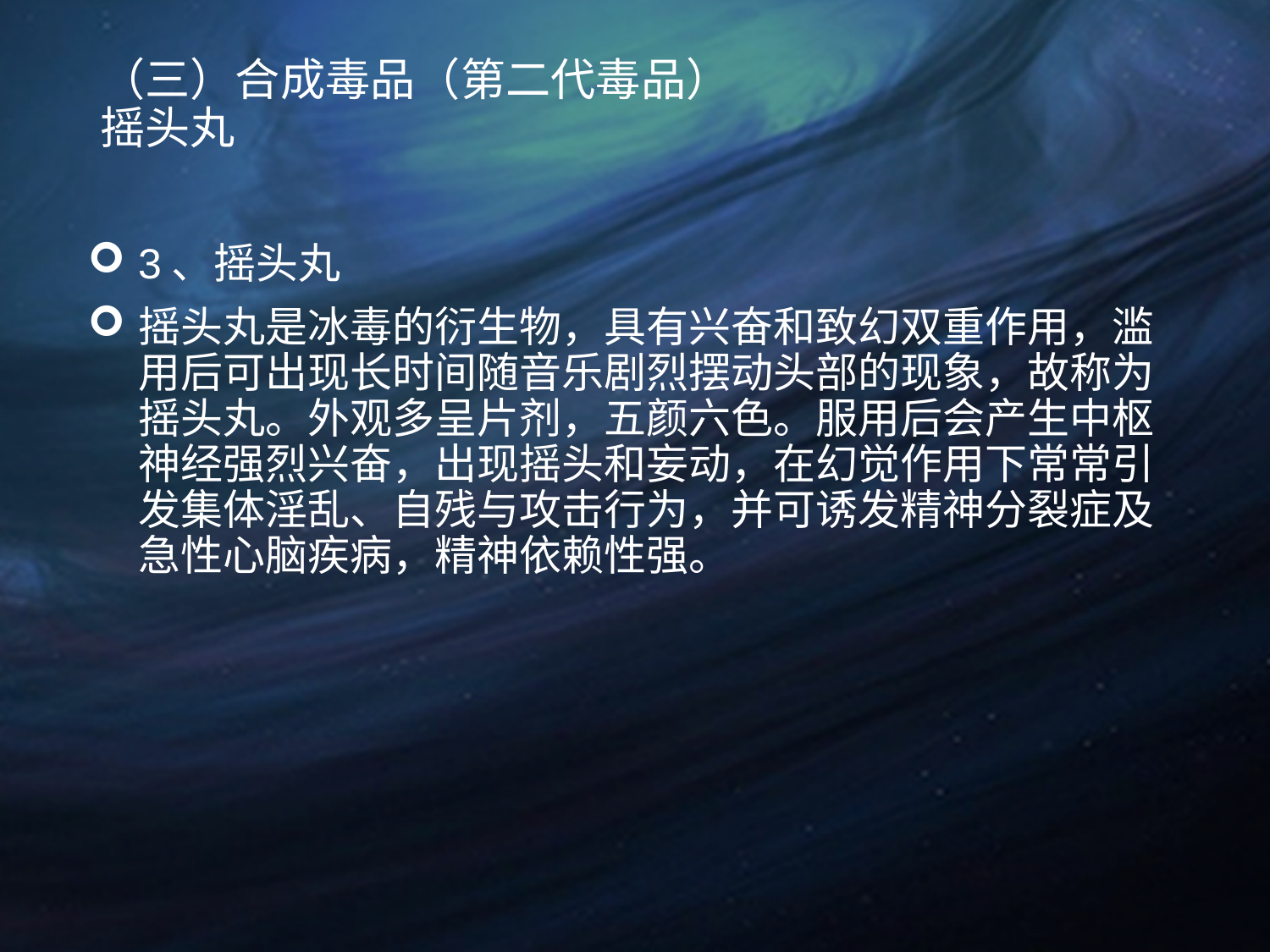

# （三）合成毒品（第二代毒品） 摇头丸
3、摇头丸
摇头丸是冰毒的衍生物，具有兴奋和致幻双重作用，滥用后可出现长时间随音乐剧烈摆动头部的现象，故称为摇头丸。外观多呈片剂，五颜六色。服用后会产生中枢神经强烈兴奋，出现摇头和妄动，在幻觉作用下常常引发集体淫乱、自残与攻击行为，并可诱发精神分裂症及急性心脑疾病，精神依赖性强。